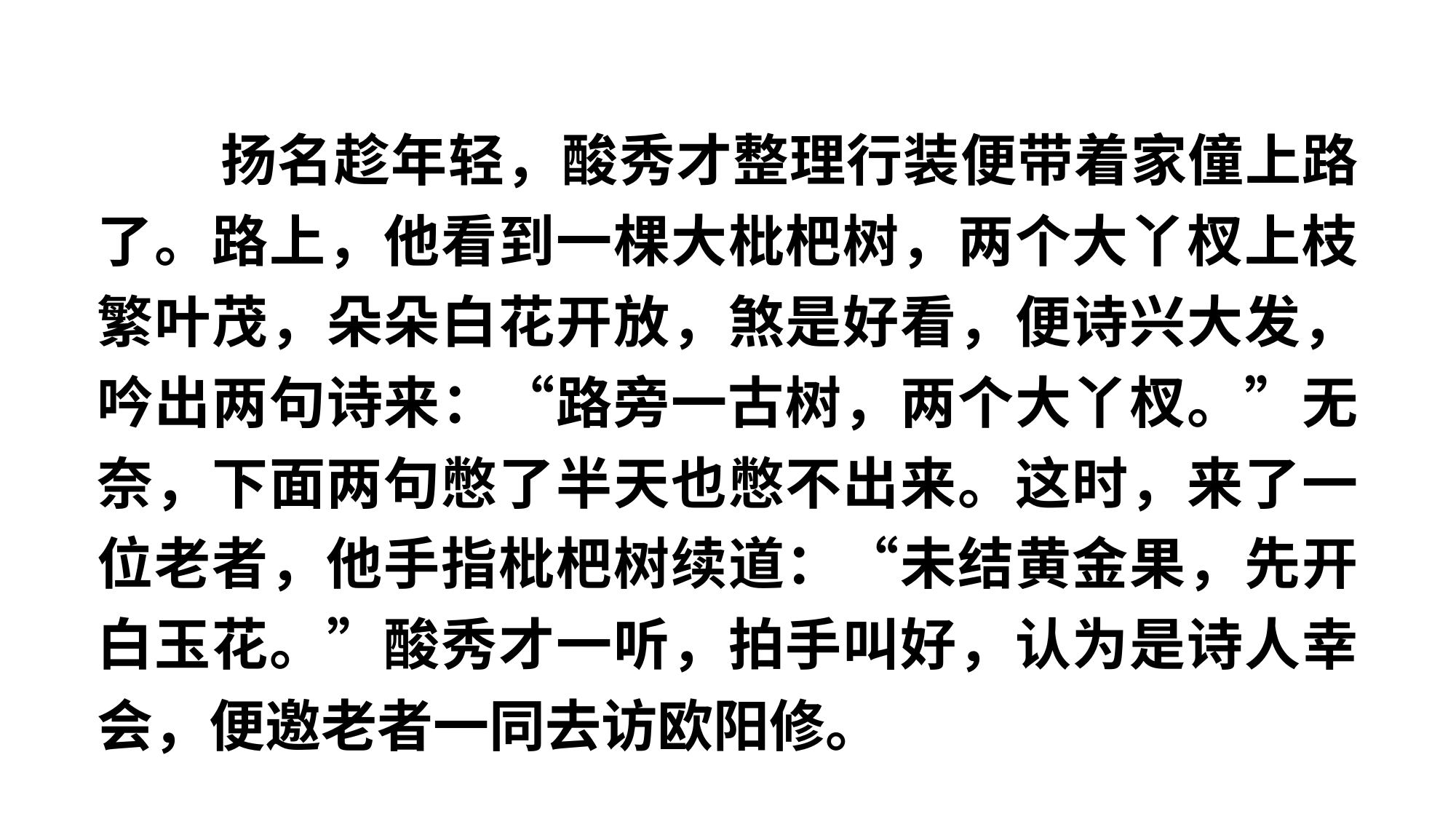

扬名趁年轻，酸秀才整理行装便带着家僮上路了。路上，他看到一棵大枇杷树，两个大丫杈上枝繁叶茂，朵朵白花开放，煞是好看，便诗兴大发，吟出两句诗来：“路旁一古树，两个大丫杈。”无奈，下面两句憋了半天也憋不出来。这时，来了一位老者，他手指枇杷树续道：“未结黄金果，先开白玉花。”酸秀才一听，拍手叫好，认为是诗人幸会，便邀老者一同去访欧阳修。